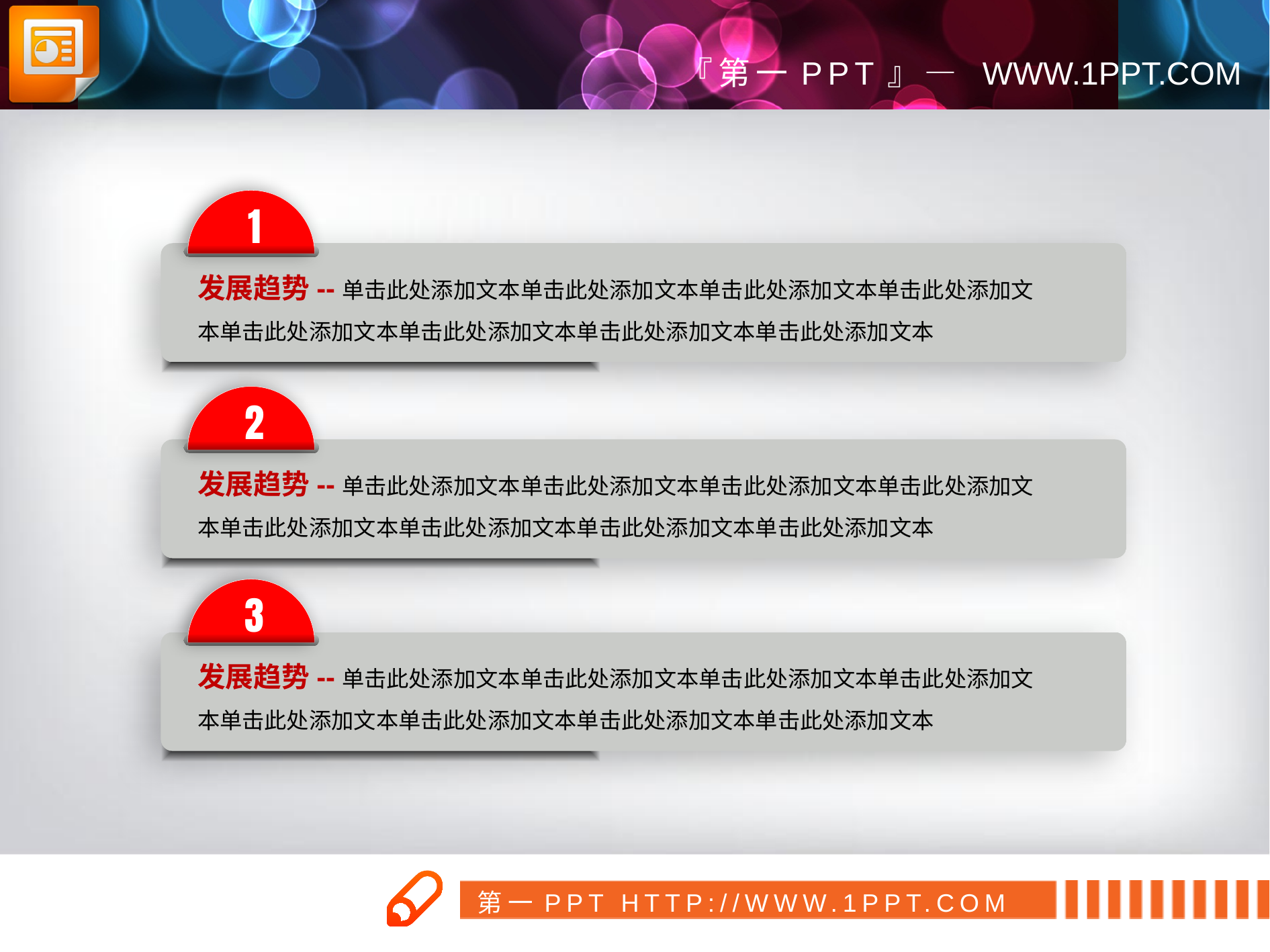

1

发展趋势--单击此处添加文本单击此处添加文本单击此处添加文本单击此处添加文         本单击此处添加文本单击此处添加文本单击此处添加文本单击此处添加文本

2

发展趋势--单击此处添加文本单击此处添加文本单击此处添加文本单击此处添加文         本单击此处添加文本单击此处添加文本单击此处添加文本单击此处添加文本

3

发展趋势--单击此处添加文本单击此处添加文本单击此处添加文本单击此处添加文         本单击此处添加文本单击此处添加文本单击此处添加文本单击此处添加文本